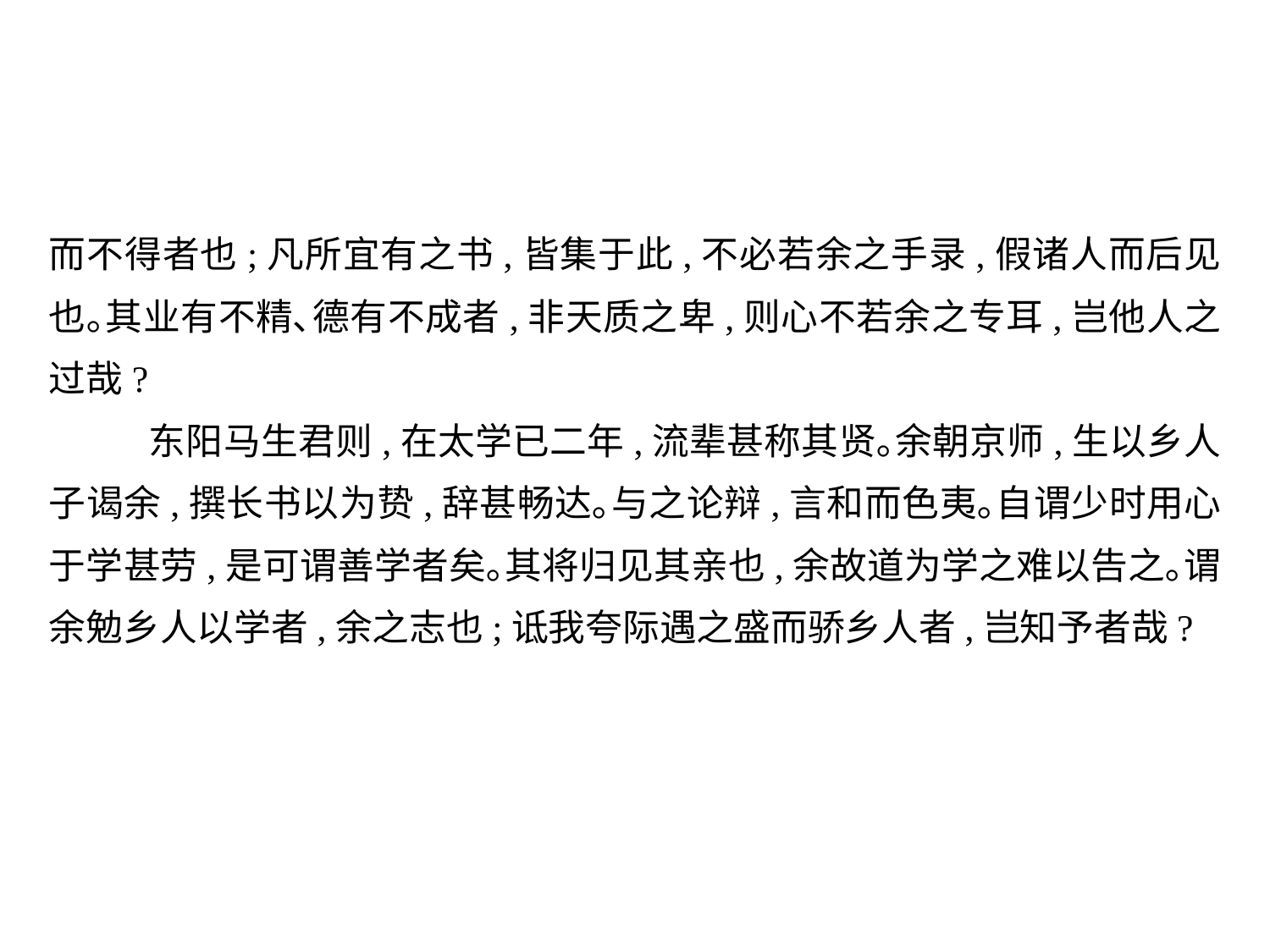

而不得者也;凡所宜有之书,皆集于此,不必若余之手录,假诸人而后见也｡其业有不精､德有不成者,非天质之卑,则心不若余之专耳,岂他人之过哉?
东阳马生君则,在太学已二年,流辈甚称其贤｡余朝京师,生以乡人子谒余,撰长书以为贽,辞甚畅达｡与之论辩,言和而色夷｡自谓少时用心于学甚劳,是可谓善学者矣｡其将归见其亲也,余故道为学之难以告之｡谓余勉乡人以学者,余之志也;诋我夸际遇之盛而骄乡人者,岂知予者哉?